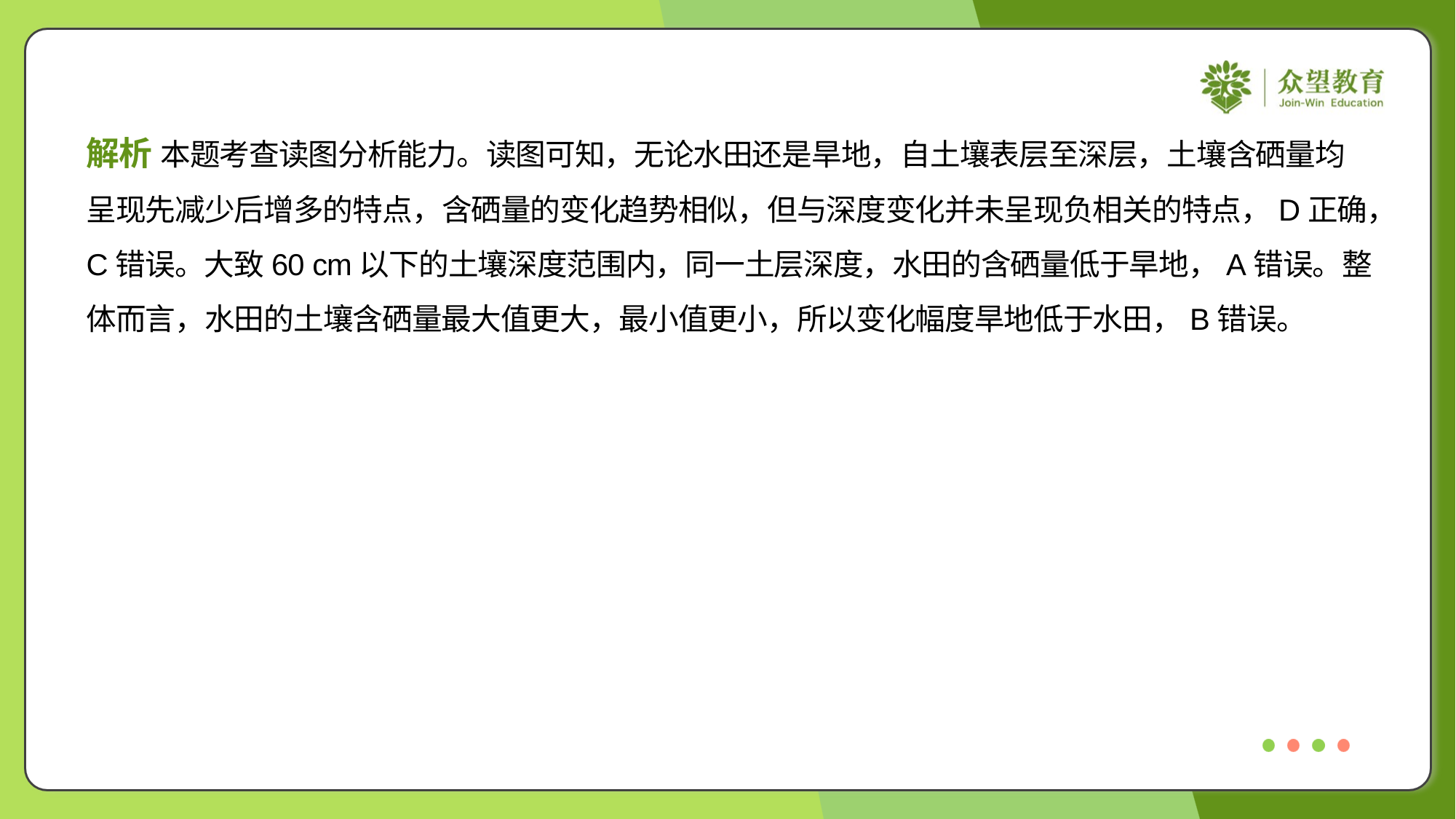

解析 本题考查读图分析能力。读图可知，无论水田还是旱地，自土壤表层至深层，土壤含硒量均
呈现先减少后增多的特点，含硒量的变化趋势相似，但与深度变化并未呈现负相关的特点，D正确，
C错误。大致60 cm以下的土壤深度范围内，同一土层深度，水田的含硒量低于旱地，A错误。整
体而言，水田的土壤含硒量最大值更大，最小值更小，所以变化幅度旱地低于水田，B错误。